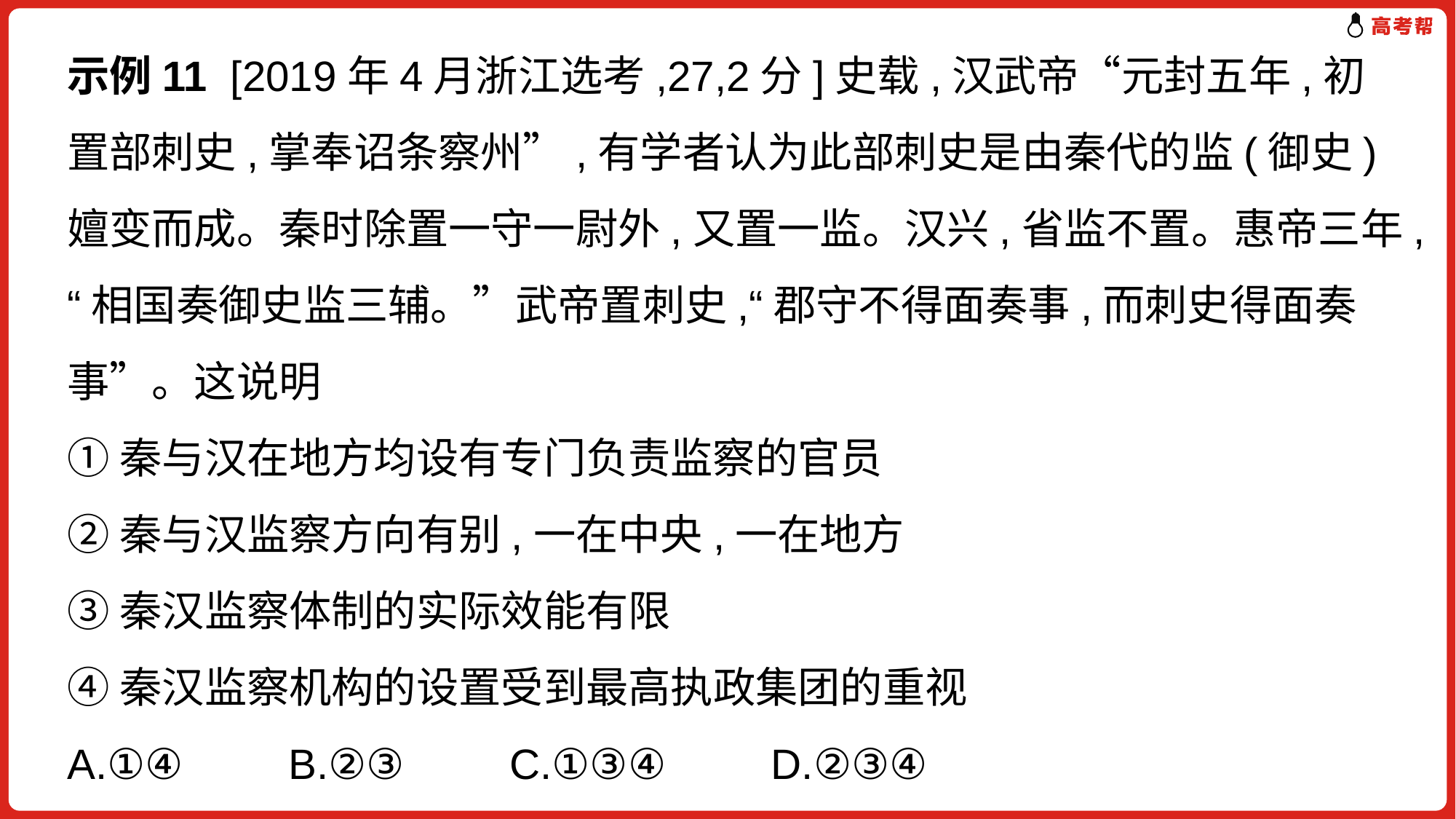

示例11  [2019年4月浙江选考,27,2分]史载,汉武帝“元封五年,初置部刺史,掌奉诏条察州”,有学者认为此部刺史是由秦代的监(御史)嬗变而成。秦时除置一守一尉外,又置一监。汉兴,省监不置。惠帝三年,“相国奏御史监三辅。”武帝置刺史,“郡守不得面奏事,而刺史得面奏事”。这说明
①秦与汉在地方均设有专门负责监察的官员
②秦与汉监察方向有别,一在中央,一在地方
③秦汉监察体制的实际效能有限
④秦汉监察机构的设置受到最高执政集团的重视
A.①④　　B.②③　　C.①③④　　D.②③④